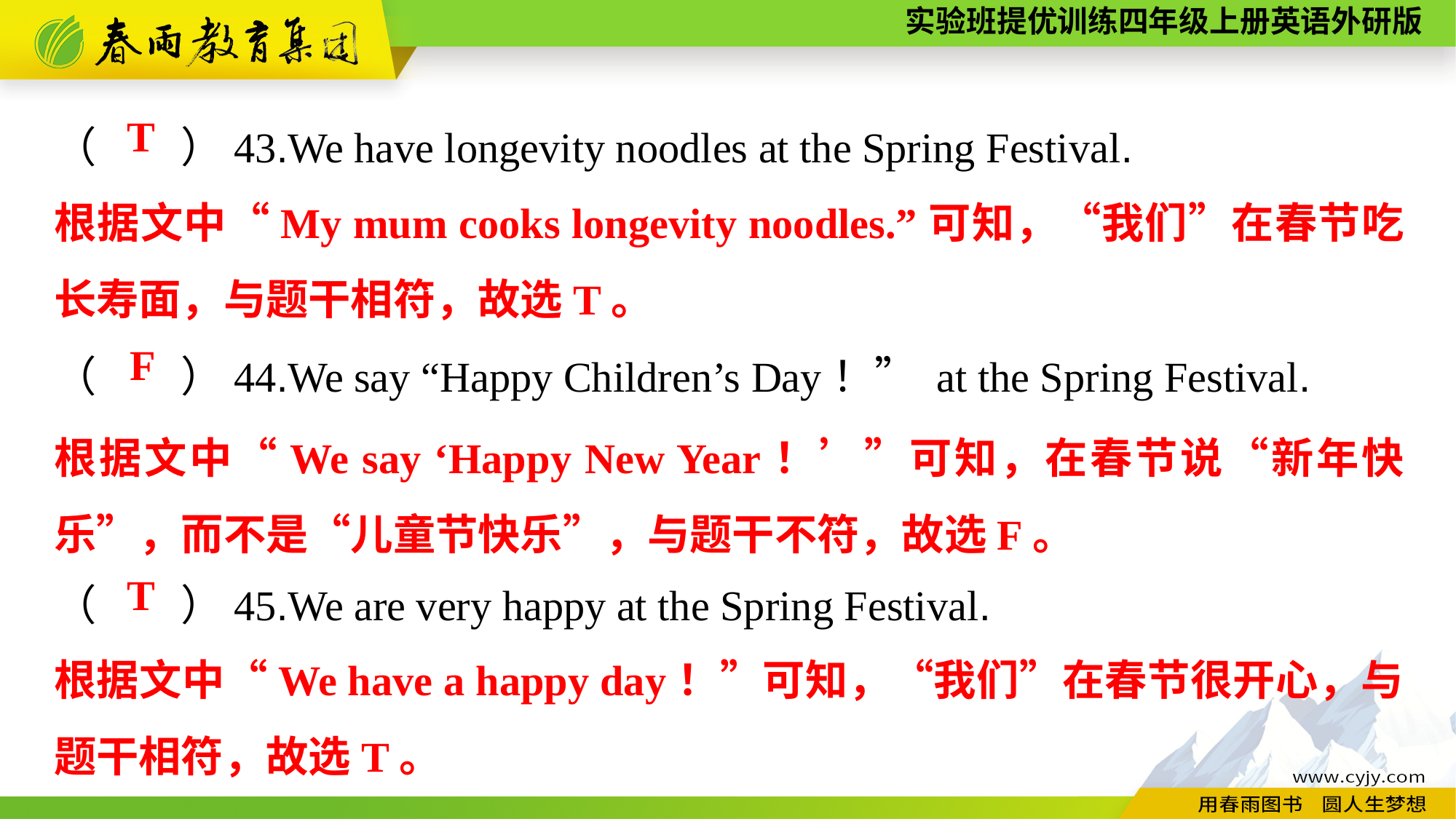

（　　）43.We have longevity noodles at the Spring Festival.

（　　）44.We say “Happy Children’s Day！” at the Spring Festival.

（　　）45.We are very happy at the Spring Festival.
T
根据文中“My mum cooks longevity noodles.”可知，“我们”在春节吃长寿面，与题干相符，故选T。
F
根据文中“We say ‘Happy New Year！’”可知，在春节说“新年快乐”，而不是“儿童节快乐”，与题干不符，故选F。
T
根据文中“We have a happy day！”可知，“我们”在春节很开心，与题干相符，故选T。